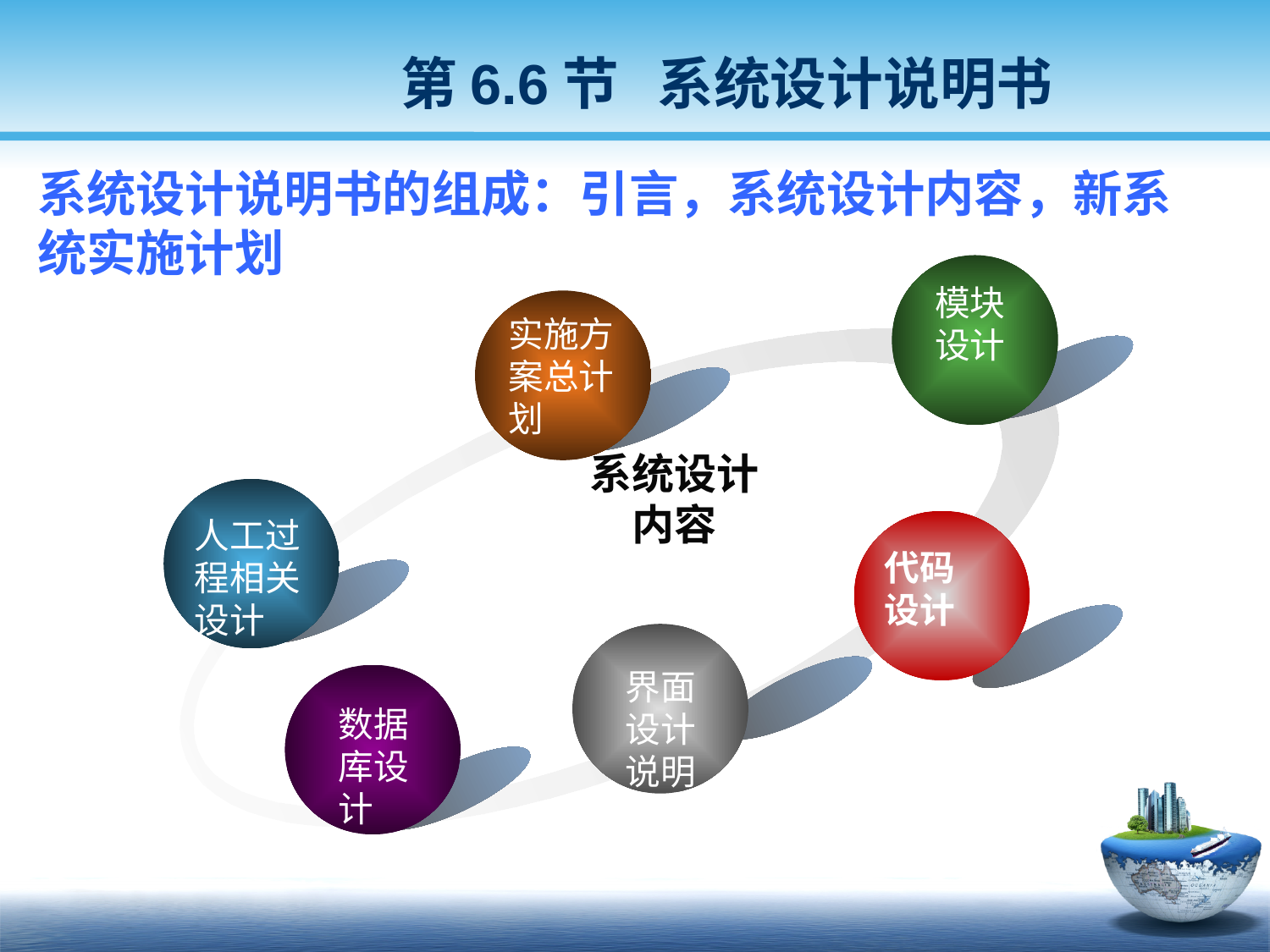

第6.6节   系统设计说明书
系统设计说明书的组成：引言，系统设计内容，新系统实施计划

模块设计

实施方案总计划

系统设计内容

人工过程相关设计

代码
设计

界面设计说明

数据库设计